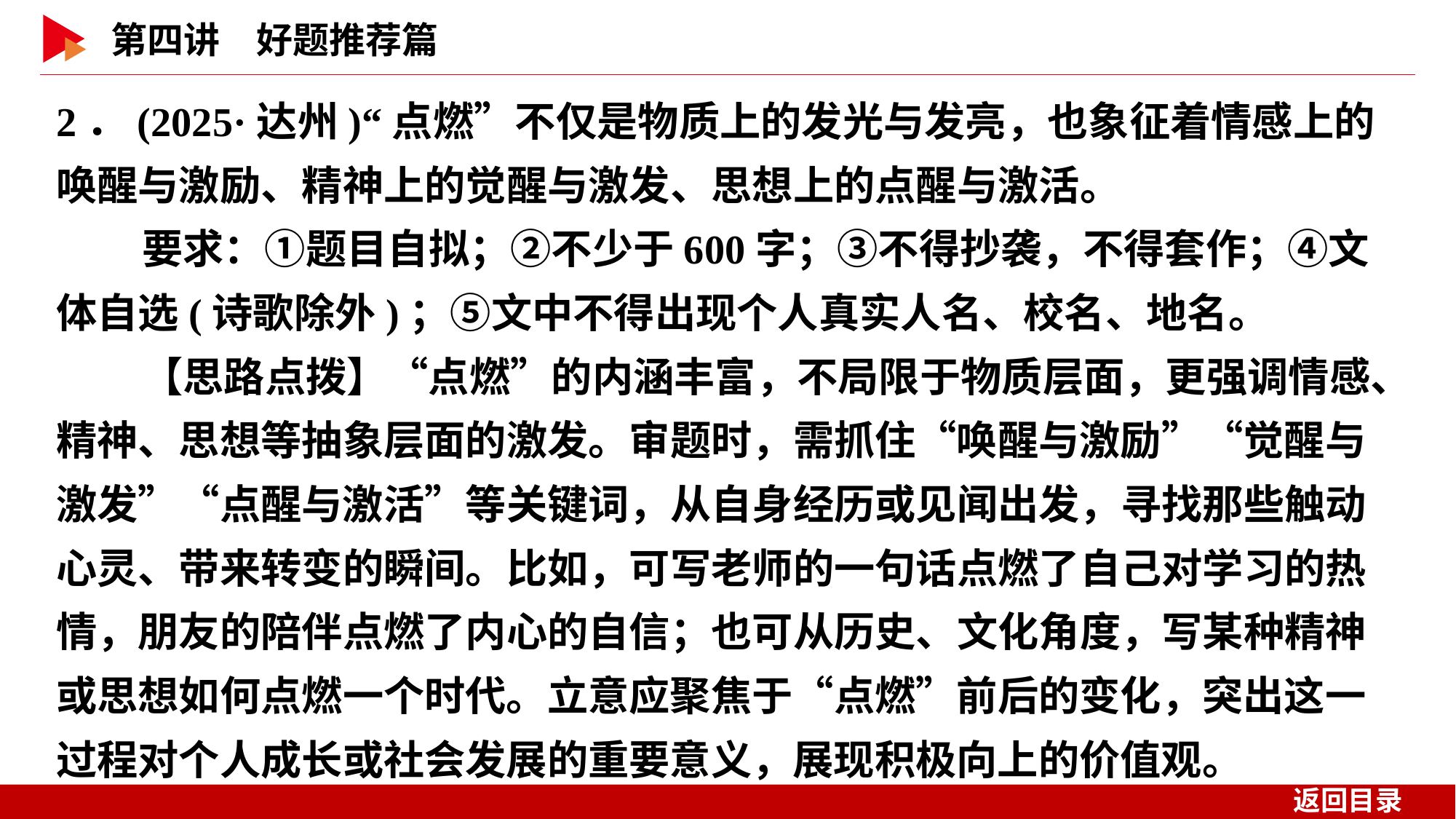

2．(2025·达州)“点燃”不仅是物质上的发光与发亮，也象征着情感上的唤醒与激励、精神上的觉醒与激发、思想上的点醒与激活。
要求：①题目自拟；②不少于600字；③不得抄袭，不得套作；④文体自选(诗歌除外)；⑤文中不得出现个人真实人名、校名、地名。
【思路点拨】“点燃”的内涵丰富，不局限于物质层面，更强调情感、精神、思想等抽象层面的激发。审题时，需抓住“唤醒与激励”“觉醒与激发”“点醒与激活”等关键词，从自身经历或见闻出发，寻找那些触动心灵、带来转变的瞬间。比如，可写老师的一句话点燃了自己对学习的热情，朋友的陪伴点燃了内心的自信；也可从历史、文化角度，写某种精神或思想如何点燃一个时代。立意应聚焦于“点燃”前后的变化，突出这一过程对个人成长或社会发展的重要意义，展现积极向上的价值观。